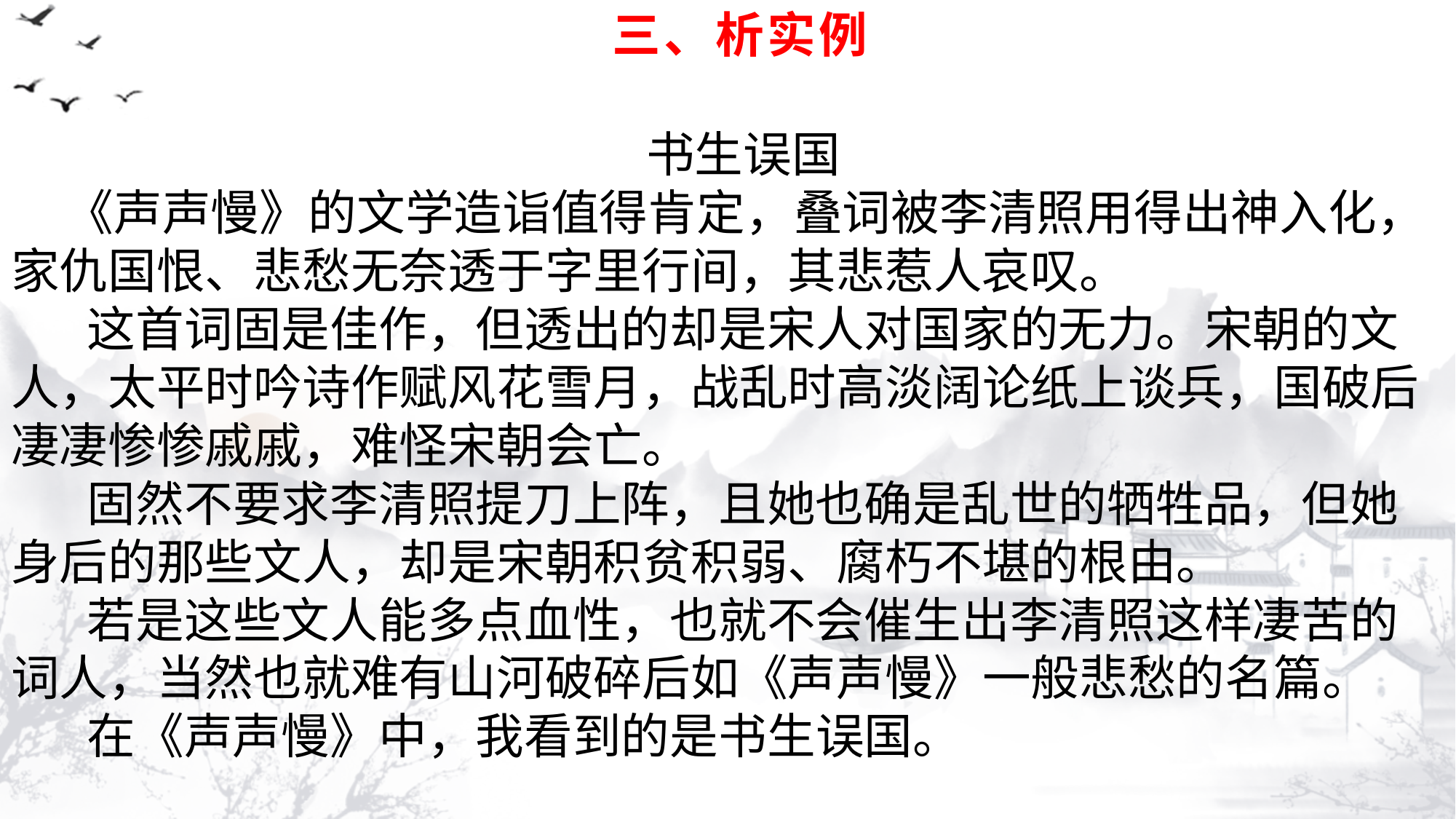

# 三、析实例
书生误国
 《声声慢》的文学造诣值得肯定，叠词被李清照用得出神入化，家仇国恨、悲愁无奈透于字里行间，其悲惹人哀叹。
   这首词固是佳作，但透出的却是宋人对国家的无力。宋朝的文人，太平时吟诗作赋风花雪月，战乱时高淡阔论纸上谈兵，国破后凄凄惨惨戚戚，难怪宋朝会亡。
   固然不要求李清照提刀上阵，且她也确是乱世的牺牲品，但她身后的那些文人，却是宋朝积贫积弱、腐朽不堪的根由。
   若是这些文人能多点血性，也就不会催生出李清照这样凄苦的词人，当然也就难有山河破碎后如《声声慢》一般悲愁的名篇。
   在《声声慢》中，我看到的是书生误国。